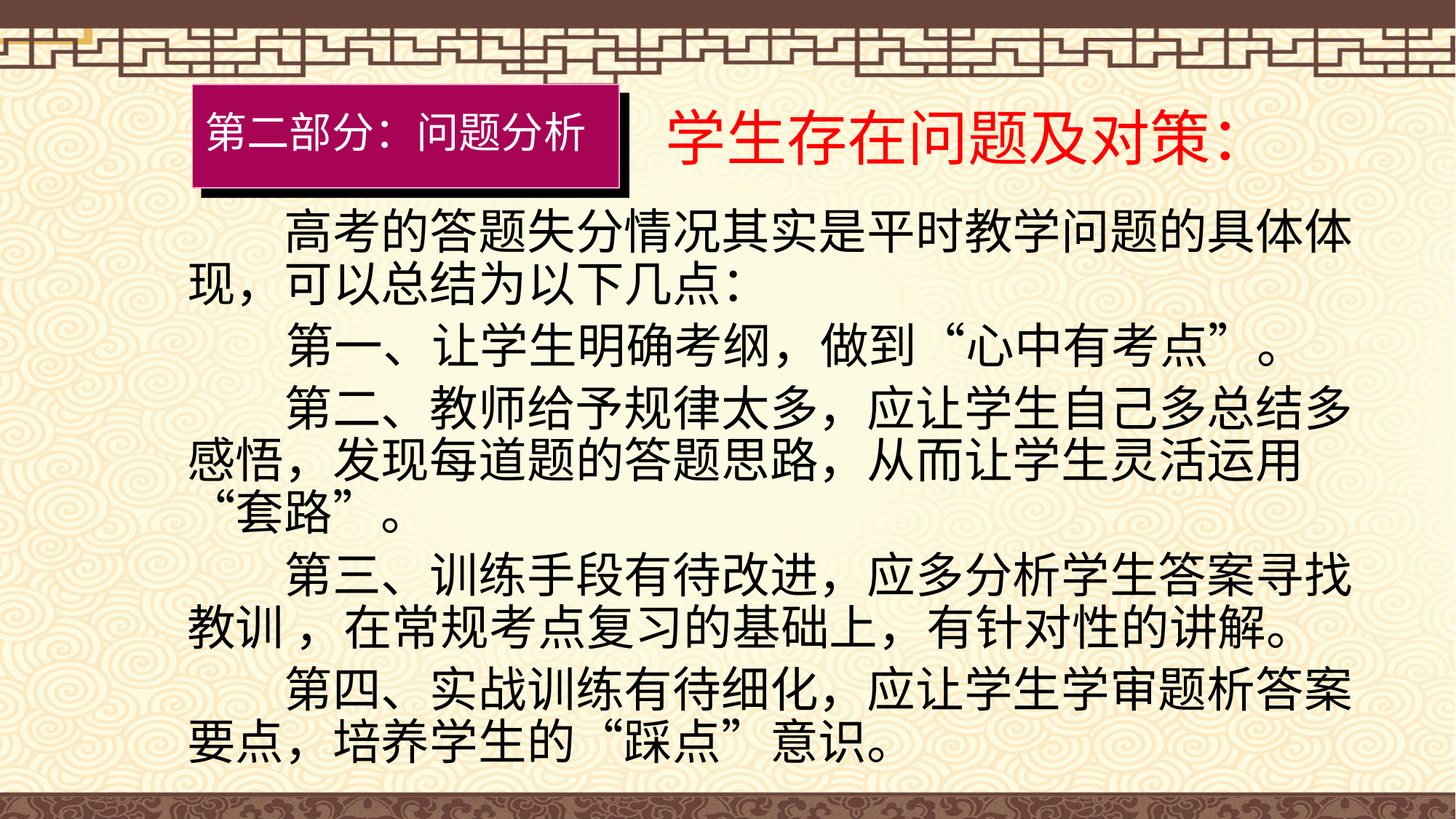

学生存在问题及对策：
第二部分：问题分析
　　高考的答题失分情况其实是平时教学问题的具体体现，可以总结为以下几点：
        第一、让学生明确考纲，做到“心中有考点”。
　　第二、教师给予规律太多，应让学生自己多总结多感悟，发现每道题的答题思路，从而让学生灵活运用“套路”。
　　第三、训练手段有待改进，应多分析学生答案寻找教训 ，在常规考点复习的基础上，有针对性的讲解。
　　第四、实战训练有待细化，应让学生学审题析答案要点，培养学生的“踩点”意识。